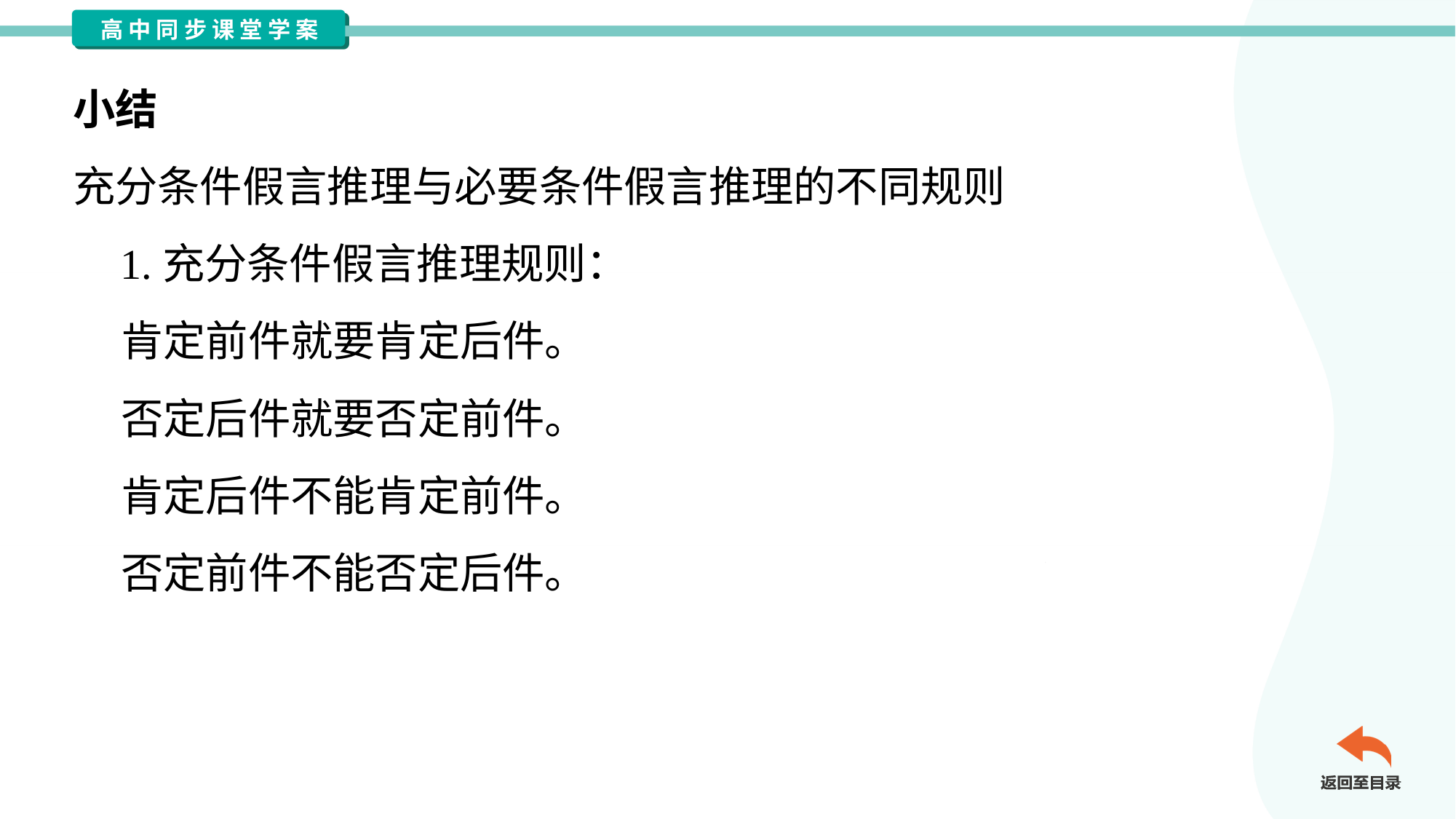

小结
充分条件假言推理与必要条件假言推理的不同规则
    1.充分条件假言推理规则：
    肯定前件就要肯定后件。
    否定后件就要否定前件。
    肯定后件不能肯定前件。
    否定前件不能否定后件。